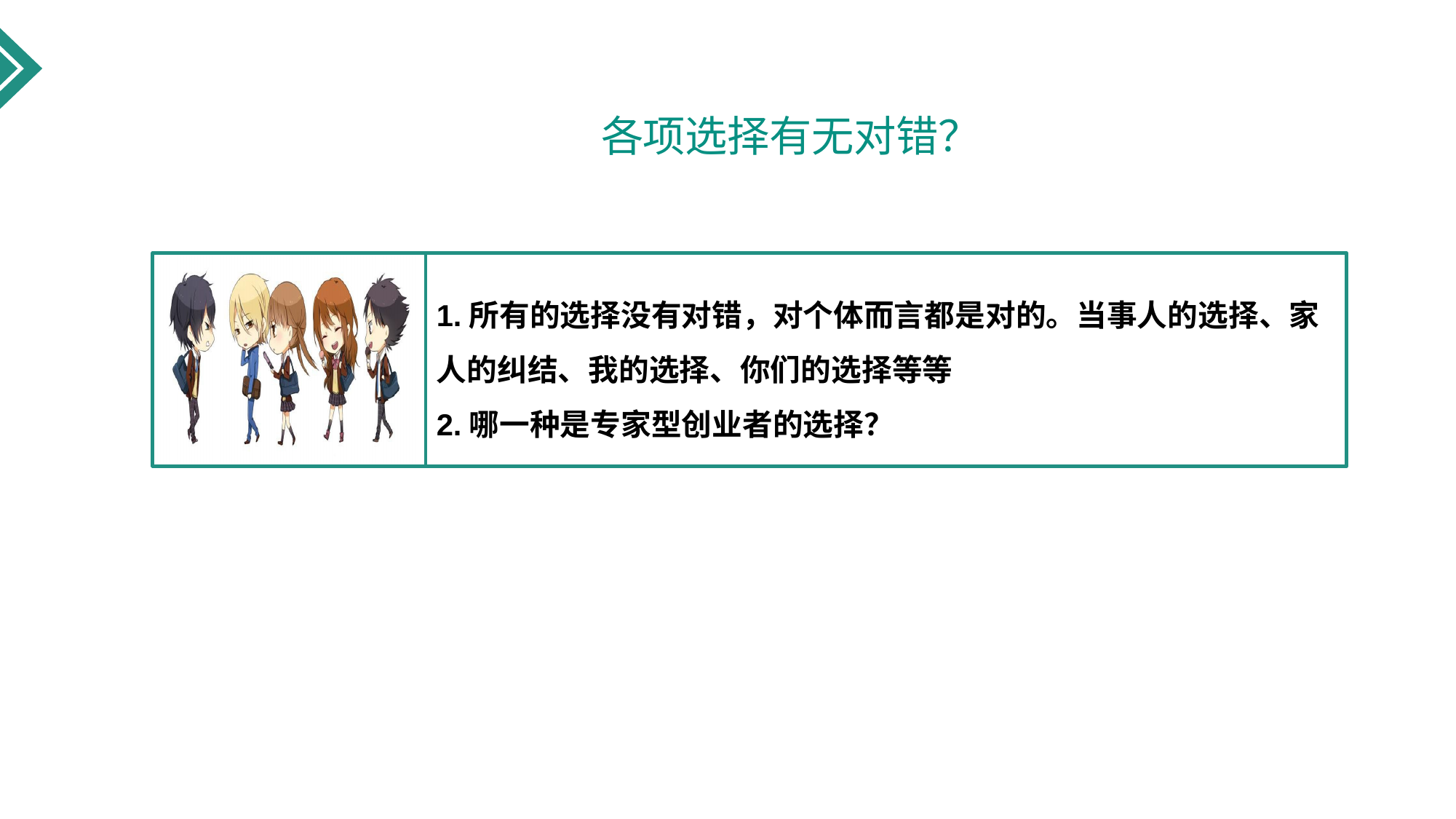

各项选择有无对错？

1.所有的选择没有对错，对个体而言都是对的。当事人的选择、家人的纠结、我的选择、你们的选择等等
2.哪一种是专家型创业者的选择？